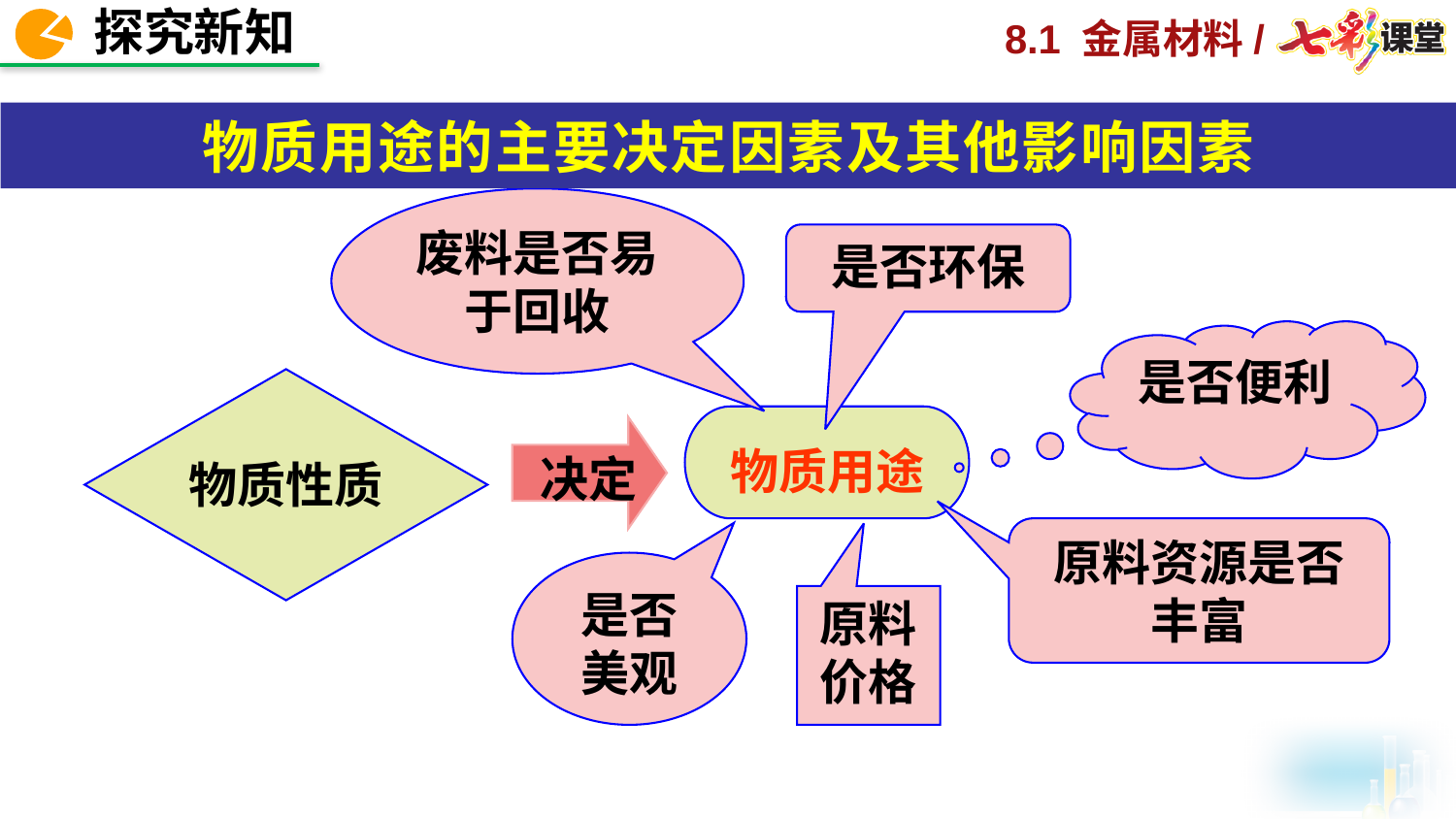

废料是否易于回收
物质用途的主要决定因素及其他影响因素
是否环保
是否便利

物质用途
决定
物质性质
原料资源是否丰富
是否
美观
原料价格